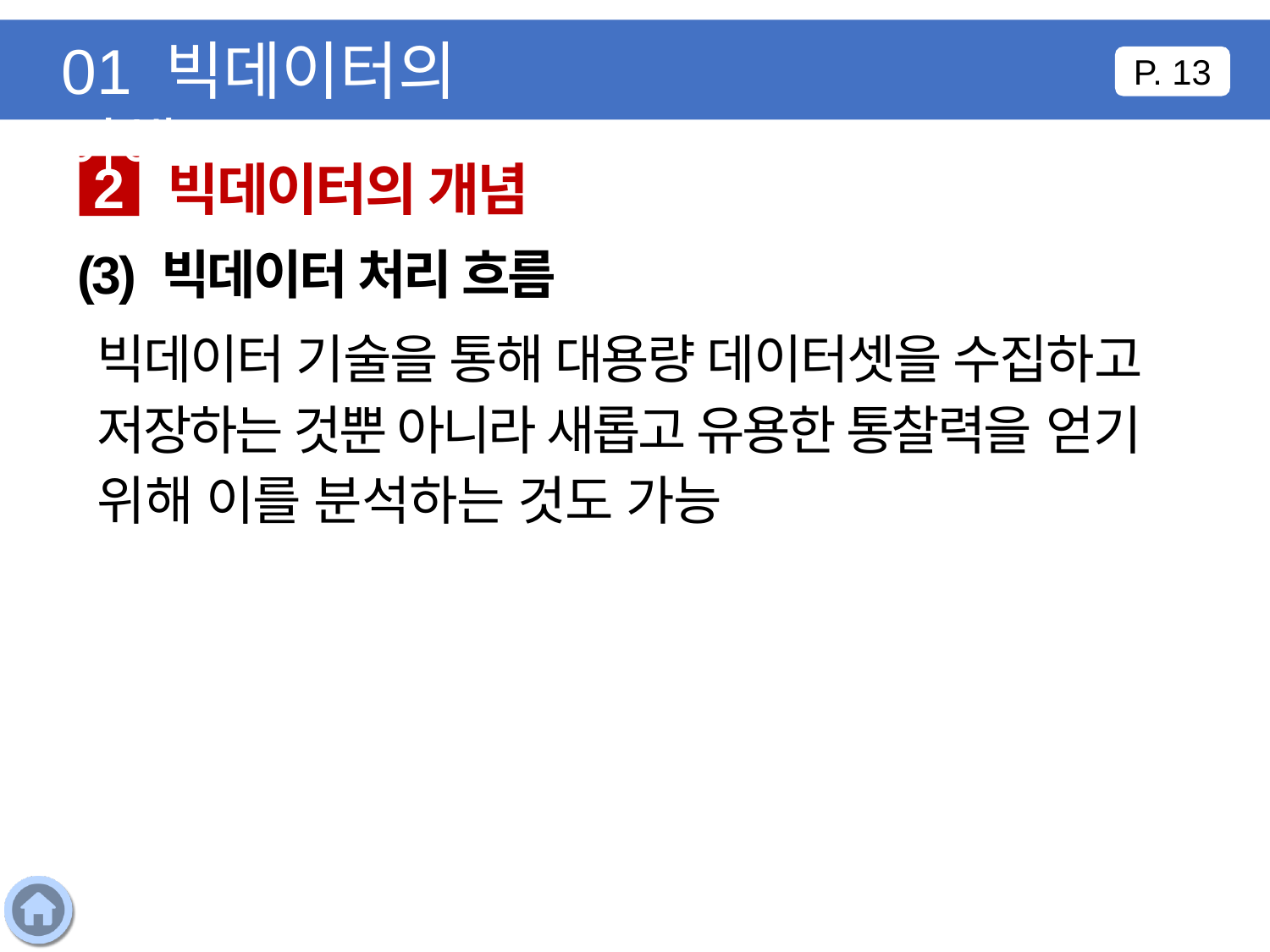

01 빅데이터의 이해
P. 13
빅데이터의 개념
2
(3) 빅데이터 처리 흐름
빅데이터 기술을 통해 대용량 데이터셋을 수집하고 저장하는 것뿐 아니라 새롭고 유용한 통찰력을 얻기 위해 이를 분석하는 것도 가능